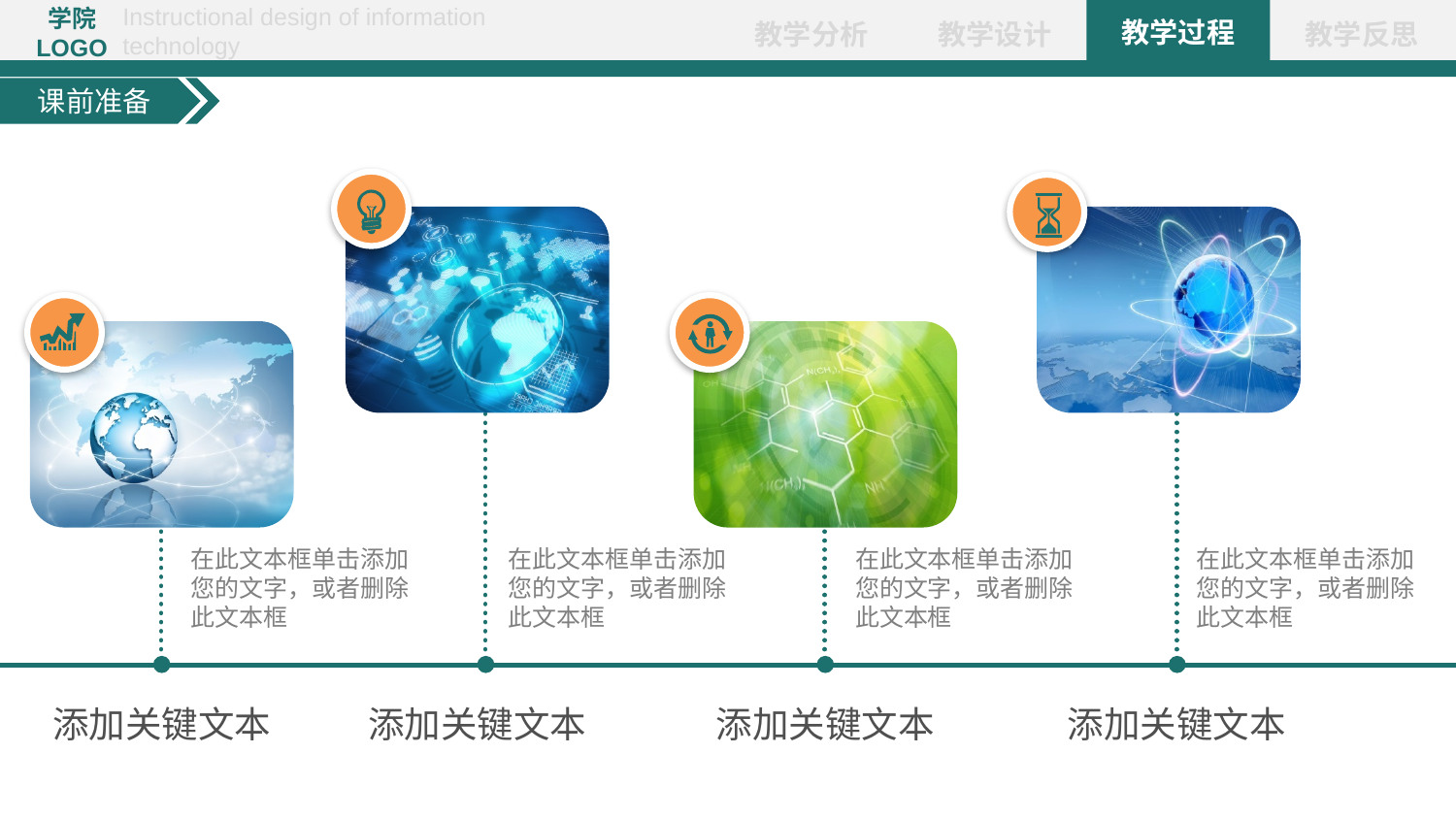

课前准备

在此文本框单击添加您的文字，或者删除此文本框
在此文本框单击添加您的文字，或者删除此文本框
在此文本框单击添加您的文字，或者删除此文本框
在此文本框单击添加您的文字，或者删除此文本框
添加关键文本
添加关键文本
添加关键文本
添加关键文本